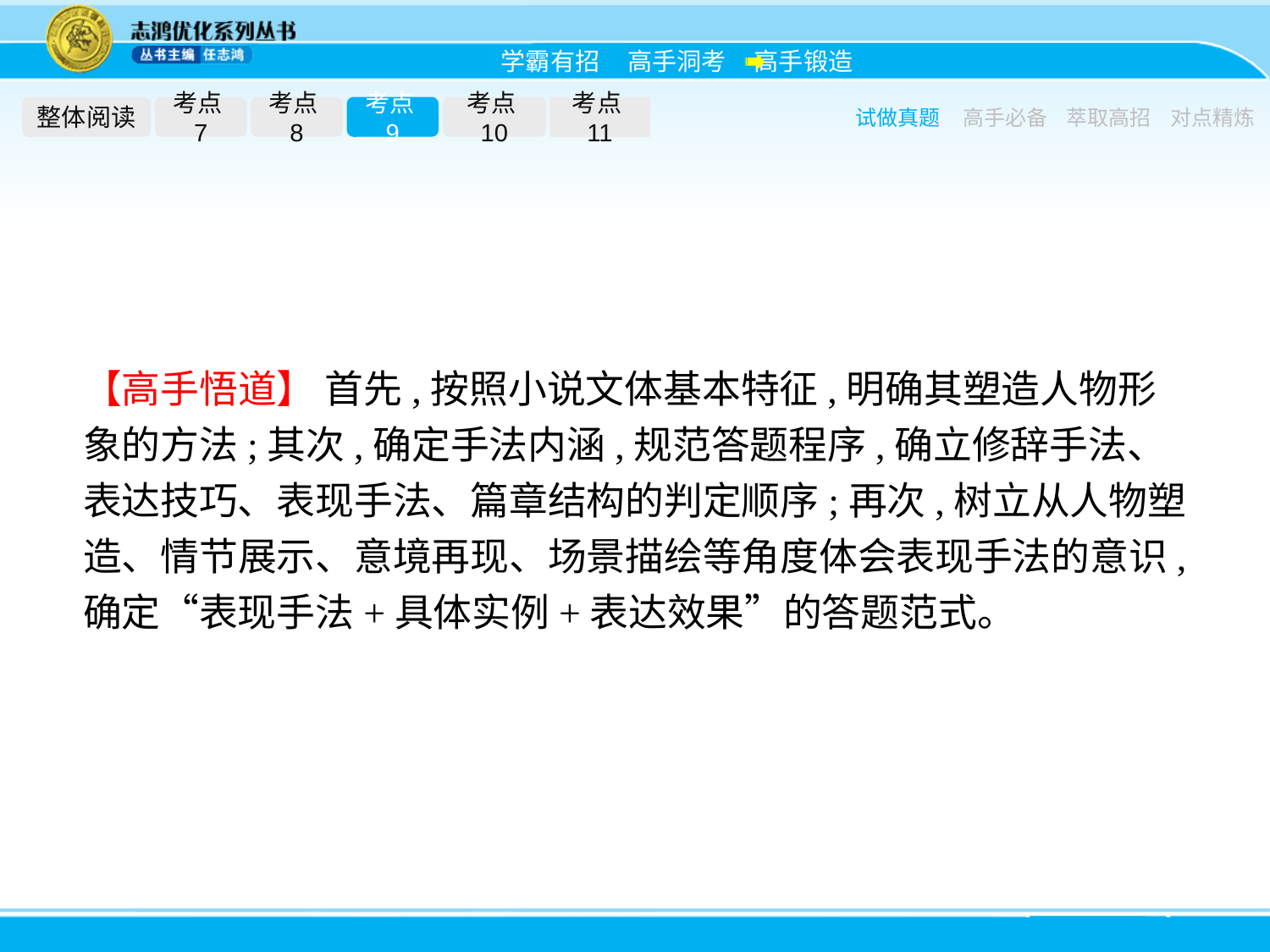

整体阅读
考点7
考点8
考点9
考点10
考点11
试做真题
高手必备
萃取高招
对点精炼
【高手悟道】 首先,按照小说文体基本特征,明确其塑造人物形象的方法;其次,确定手法内涵,规范答题程序,确立修辞手法、表达技巧、表现手法、篇章结构的判定顺序;再次,树立从人物塑造、情节展示、意境再现、场景描绘等角度体会表现手法的意识,确定“表现手法+具体实例+表达效果”的答题范式。